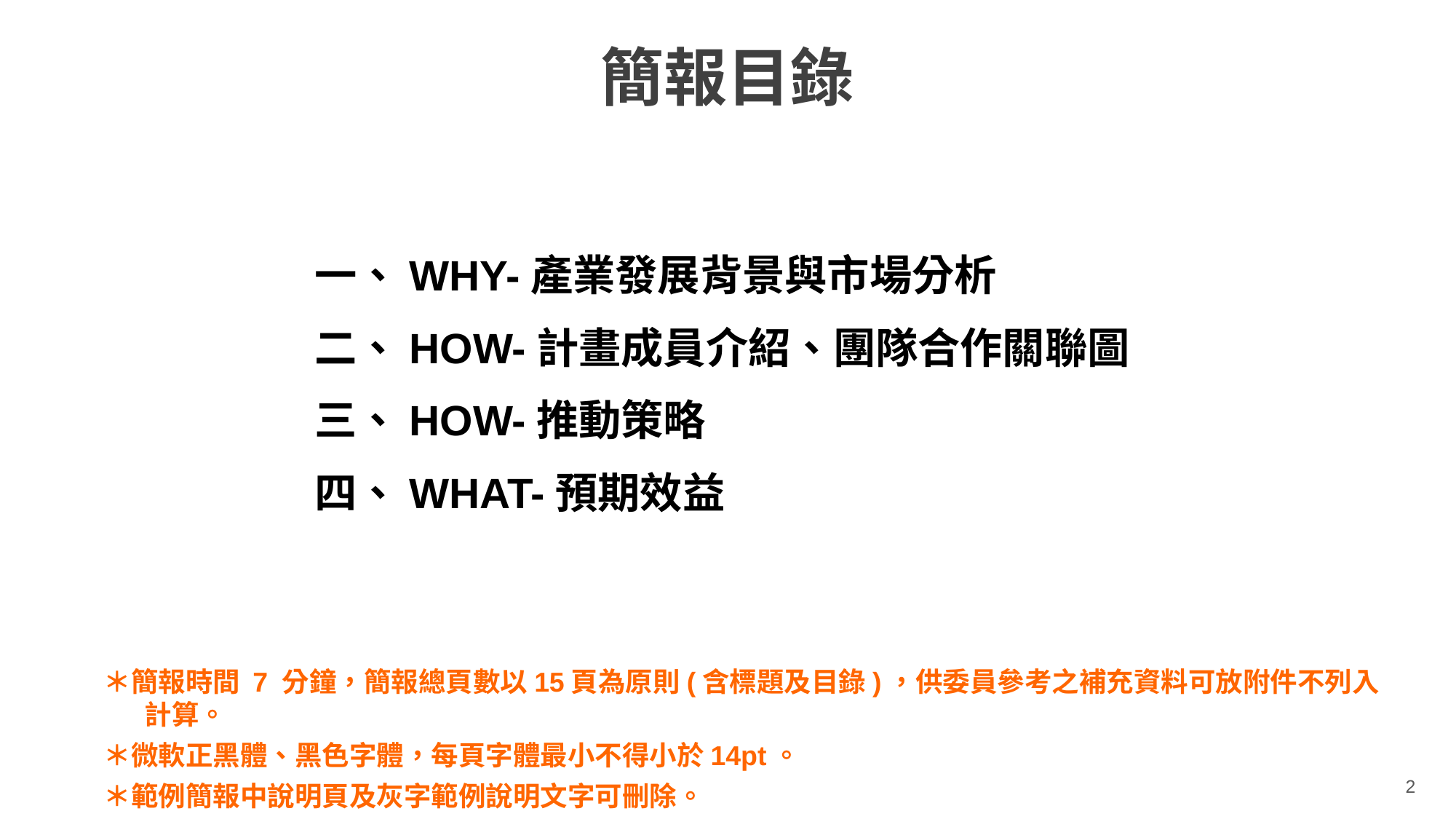

# 簡報目錄
一、WHY-產業發展背景與市場分析
二、HOW-計畫成員介紹、團隊合作關聯圖
三、HOW-推動策略
四、WHAT-預期效益
＊簡報時間 7 分鐘，簡報總頁數以15頁為原則(含標題及目錄)，供委員參考之補充資料可放附件不列入計算。
＊微軟正黑體、黑色字體，每頁字體最小不得小於14pt。
＊範例簡報中說明頁及灰字範例說明文字可刪除。
2